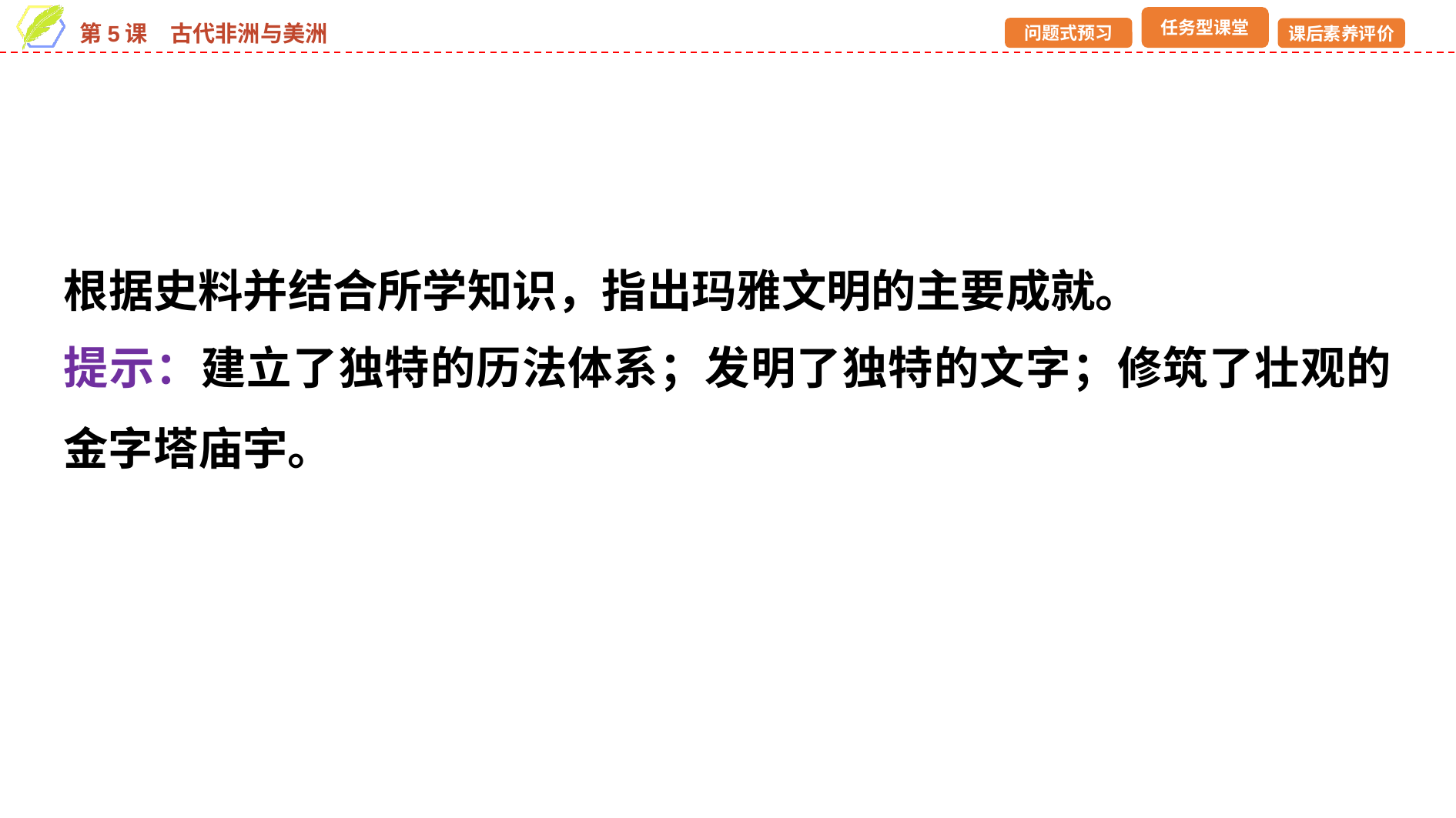

根据史料并结合所学知识，指出玛雅文明的主要成就。
提示：建立了独特的历法体系；发明了独特的文字；修筑了壮观的金字塔庙宇。